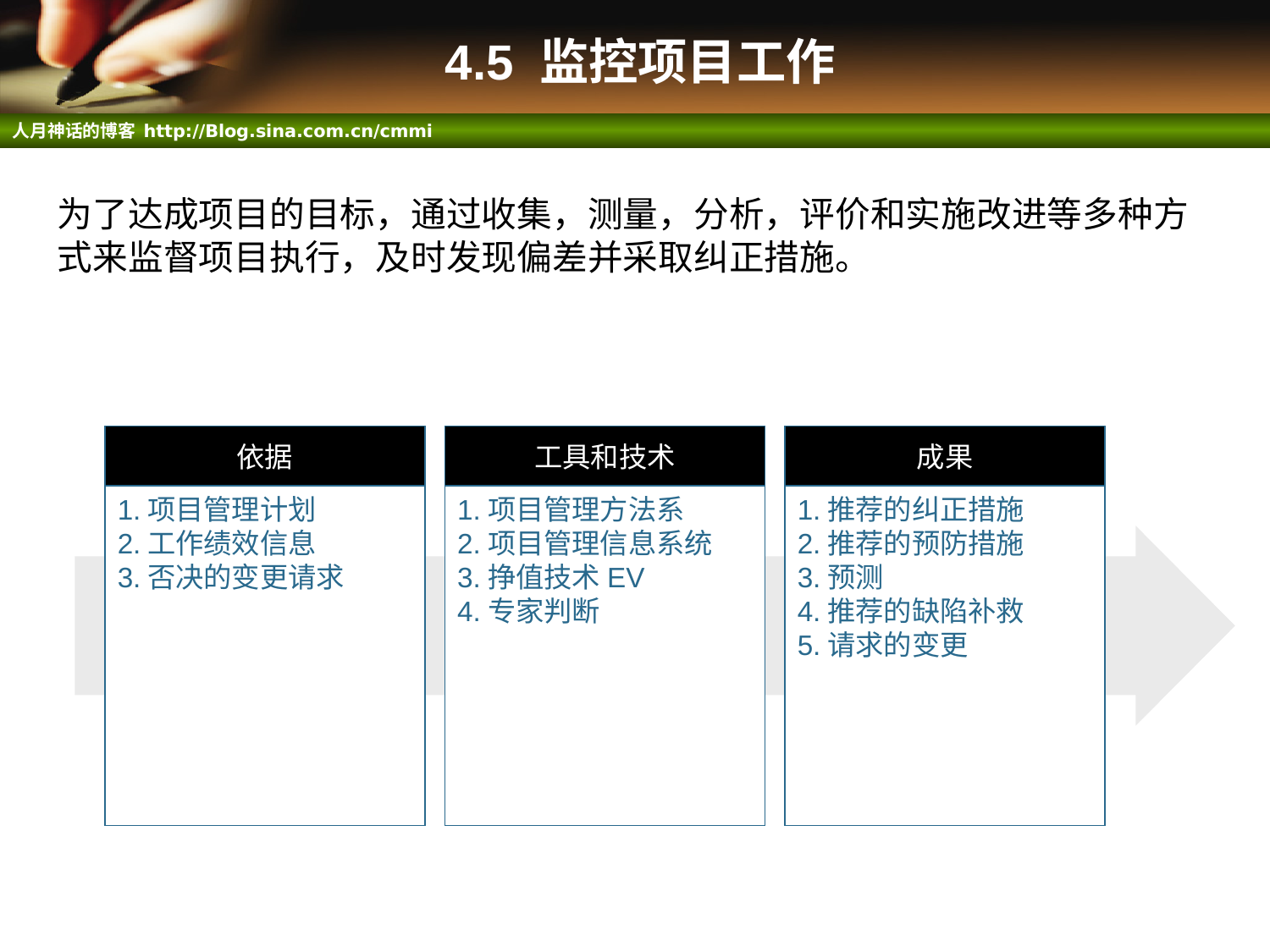

# 4.5 监控项目工作
为了达成项目的目标，通过收集，测量，分析，评价和实施改进等多种方式来监督项目执行，及时发现偏差并采取纠正措施。
依据
工具和技术
成果
1.项目管理计划
2.工作绩效信息
3.否决的变更请求
1.项目管理方法系
2.项目管理信息系统
3.挣值技术EV
4.专家判断
1.推荐的纠正措施
2.推荐的预防措施
3.预测
4.推荐的缺陷补救
5.请求的变更